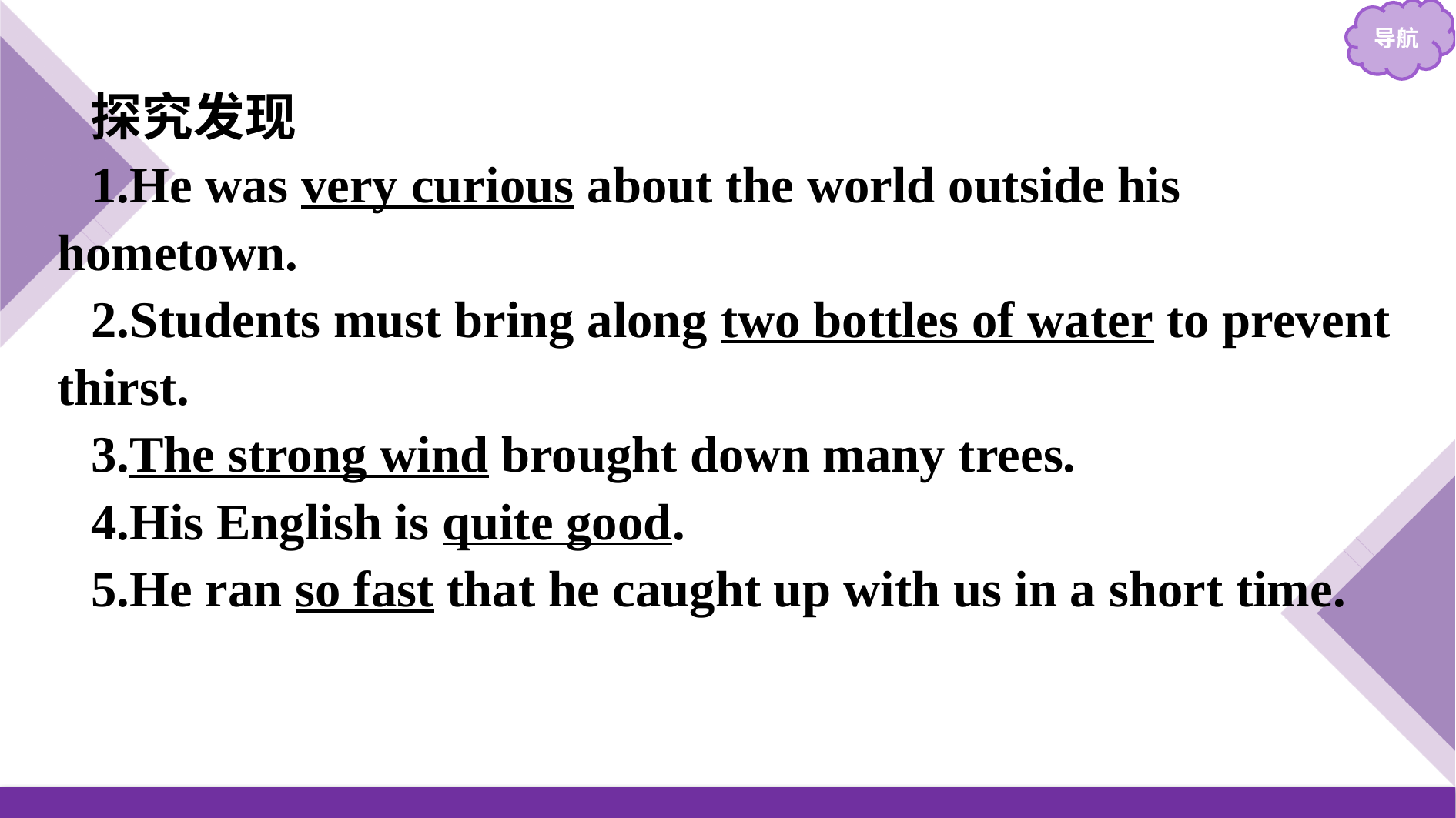

探究发现
1.He was very curious about the world outside his hometown.
2.Students must bring along two bottles of water to prevent thirst.
3.The strong wind brought down many trees.
4.His English is quite good.
5.He ran so fast that he caught up with us in a short time.